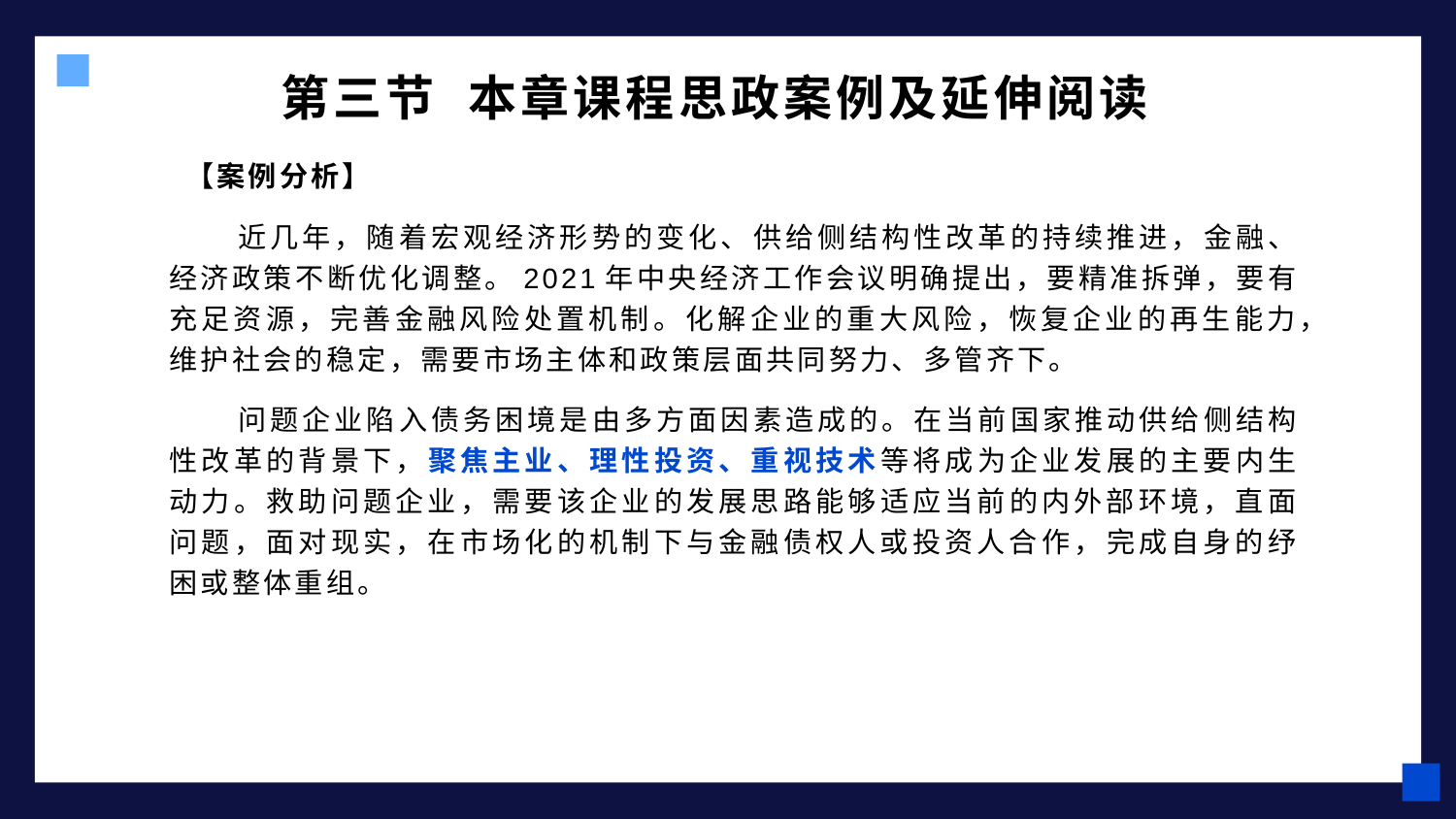

# 第三节  本章课程思政案例及延伸阅读
 【案例分析】
      近几年，随着宏观经济形势的变化、供给侧结构性改革的持续推进，金融、经济政策不断优化调整。2021年中央经济工作会议明确提出，要精准拆弹，要有充足资源，完善金融风险处置机制。化解企业的重大风险，恢复企业的再生能力，维护社会的稳定，需要市场主体和政策层面共同努力、多管齐下。
      问题企业陷入债务困境是由多方面因素造成的。在当前国家推动供给侧结构性改革的背景下，聚焦主业、理性投资、重视技术等将成为企业发展的主要内生动力。救助问题企业，需要该企业的发展思路能够适应当前的内外部环境，直面问题，面对现实，在市场化的机制下与金融债权人或投资人合作，完成自身的纾困或整体重组。